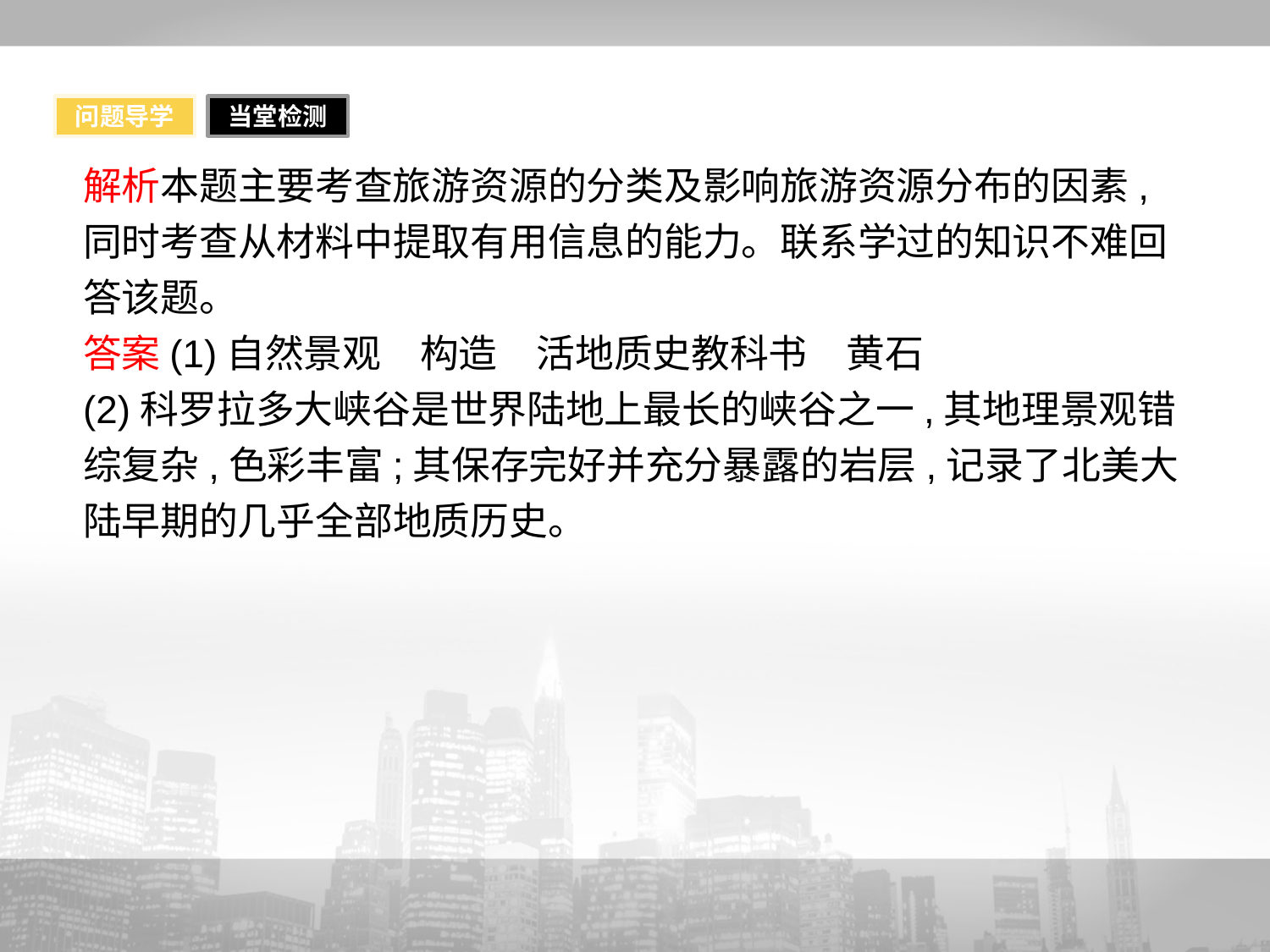

问题导学
当堂检测
解析本题主要考查旅游资源的分类及影响旅游资源分布的因素,同时考查从材料中提取有用信息的能力。联系学过的知识不难回答该题。
答案(1)自然景观　构造　活地质史教科书　黄石
(2)科罗拉多大峡谷是世界陆地上最长的峡谷之一,其地理景观错综复杂,色彩丰富;其保存完好并充分暴露的岩层,记录了北美大陆早期的几乎全部地质历史。